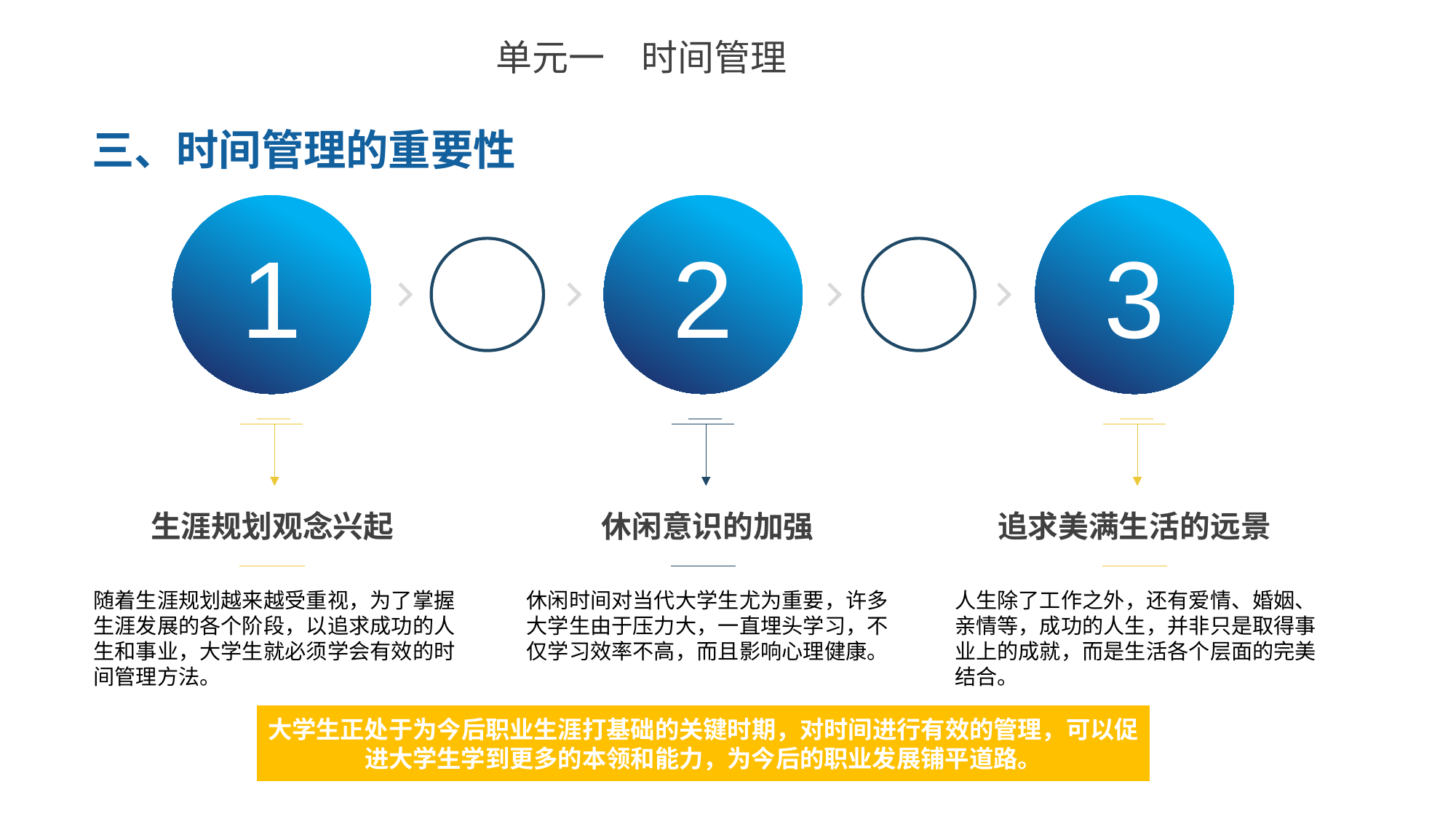

单元一　时间管理
三、时间管理的重要性
1
生涯规划观念兴起
2
3

休闲意识的加强
追求美满生活的远景
随着生涯规划越来越受重视，为了掌握生涯发展的各个阶段，以追求成功的人生和事业，大学生就必须学会有效的时间管理方法。
休闲时间对当代大学生尤为重要，许多大学生由于压力大，一直埋头学习，不仅学习效率不高，而且影响心理健康。
人生除了工作之外，还有爱情、婚姻、亲情等，成功的人生，并非只是取得事业上的成就，而是生活各个层面的完美结合。
大学生正处于为今后职业生涯打基础的关键时期，对时间进行有效的管理，可以促进大学生学到更多的本领和能力，为今后的职业发展铺平道路。